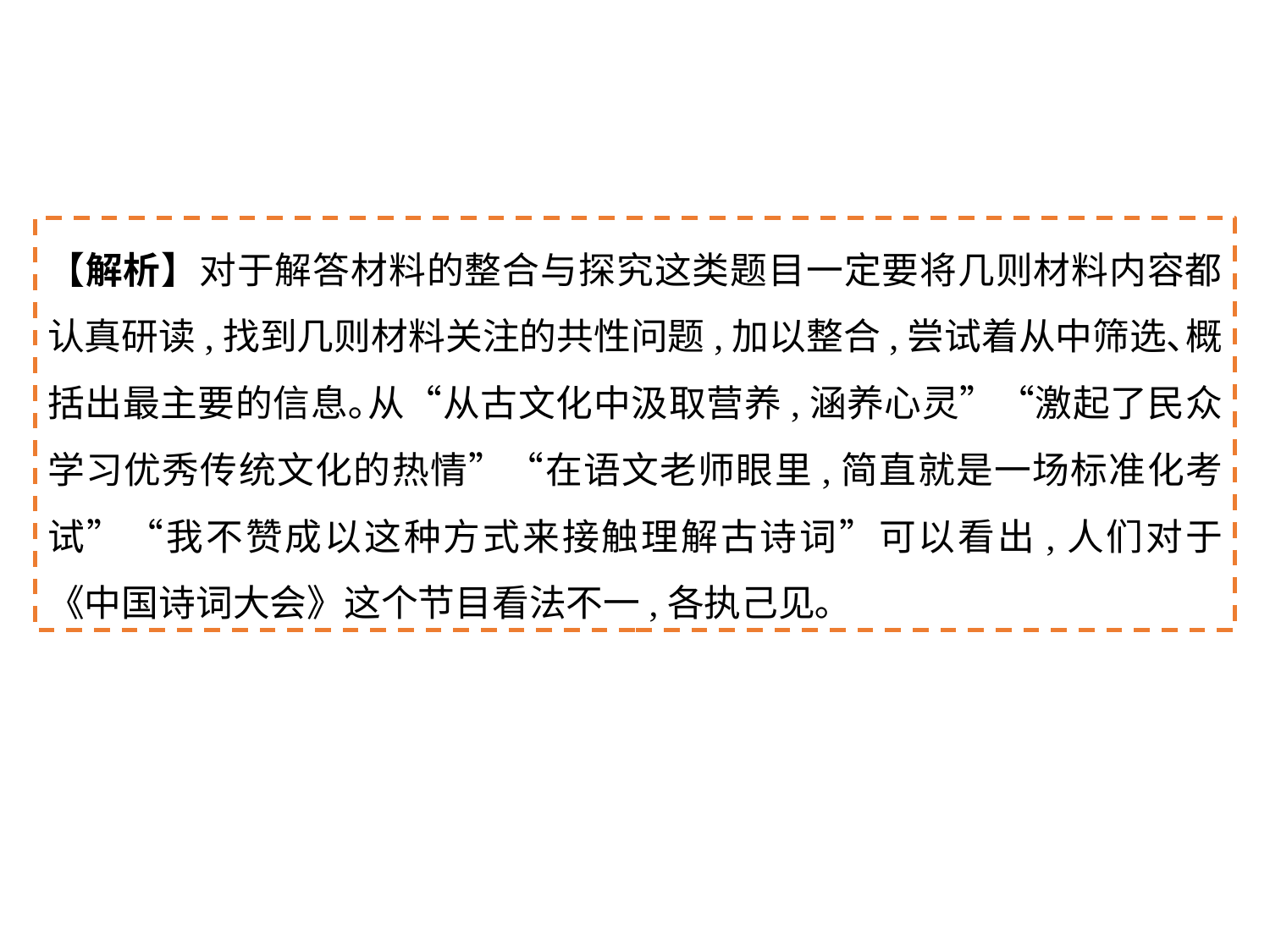

【解析】对于解答材料的整合与探究这类题目一定要将几则材料内容都认真研读,找到几则材料关注的共性问题,加以整合,尝试着从中筛选､概括出最主要的信息｡从“从古文化中汲取营养,涵养心灵”“激起了民众学习优秀传统文化的热情”“在语文老师眼里,简直就是一场标准化考试”“我不赞成以这种方式来接触理解古诗词”可以看出,人们对于《中国诗词大会》这个节目看法不一,各执己见｡